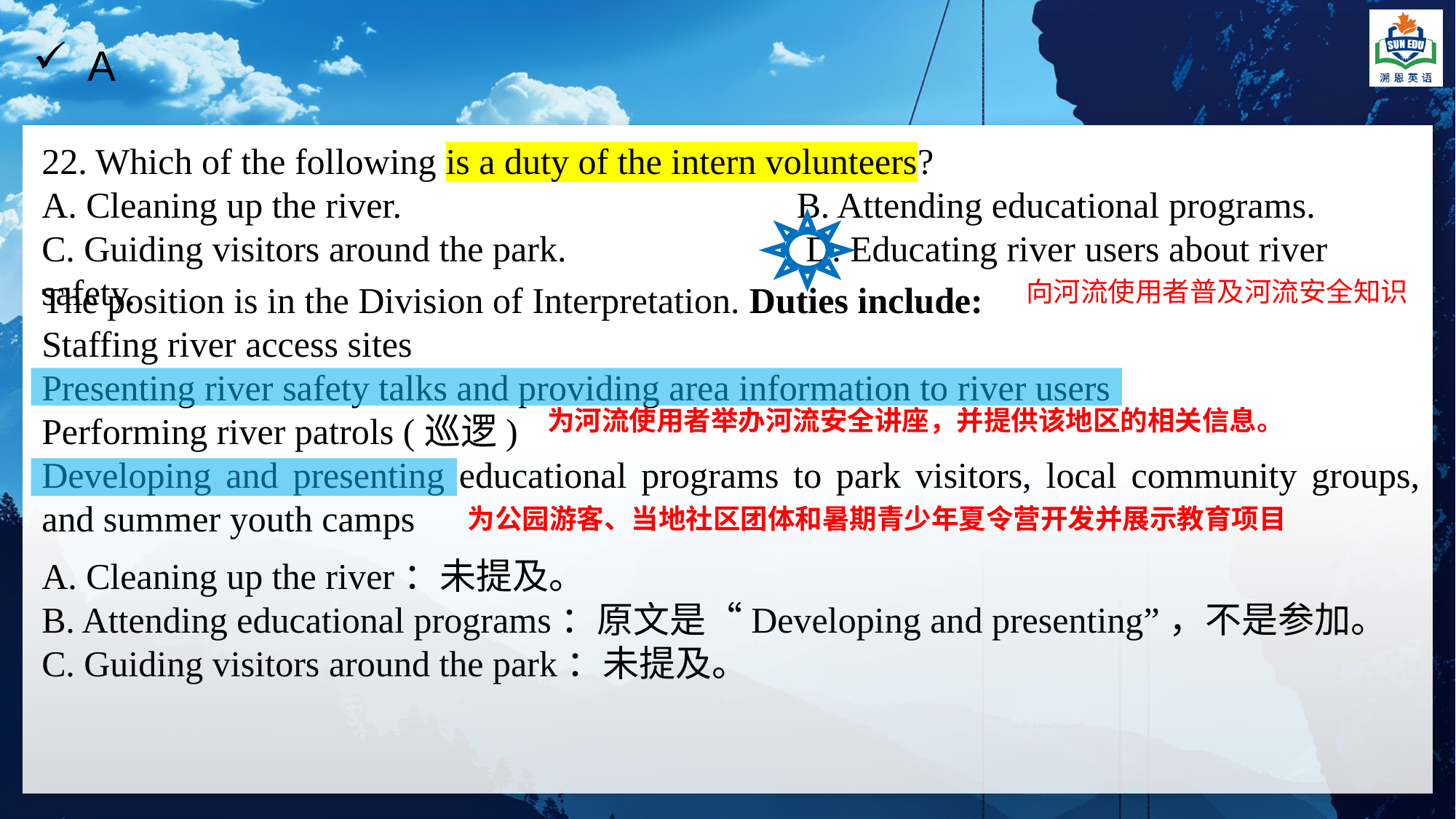

A
22. Which of the following is a duty of the intern volunteers?
A. Cleaning up the river.			           B. Attending educational programs.
C. Guiding visitors around the park.			D. Educating river users about river safety.

向河流使用者普及河流安全知识
The position is in the Division of Interpretation. Duties include:
Staffing river access sites
Presenting river safety talks and providing area information to river users
Performing river patrols (巡逻)
Developing and presenting educational programs to park visitors, local community groups, and summer youth camps

为河流使用者举办河流安全讲座，并提供该地区的相关信息。

为公园游客、当地社区团体和暑期青少年夏令营开发并展示教育项目
A. Cleaning up the river：未提及。
B. Attending educational programs：原文是“Developing and presenting”，不是参加。
C. Guiding visitors around the park：未提及。